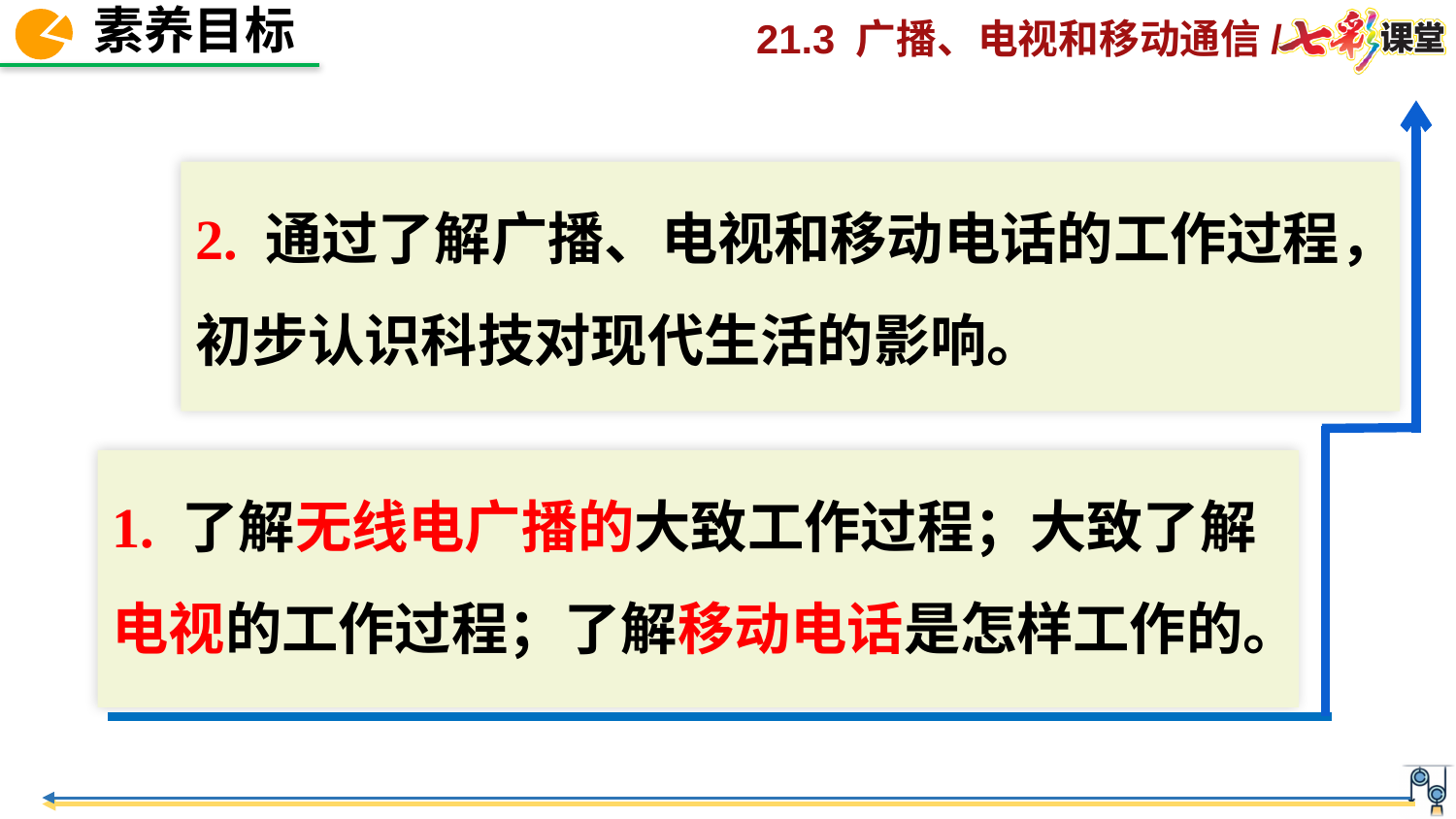

2. 通过了解广播、电视和移动电话的工作过程，初步认识科技对现代生活的影响。
1. 了解无线电广播的大致工作过程；大致了解电视的工作过程；了解移动电话是怎样工作的。